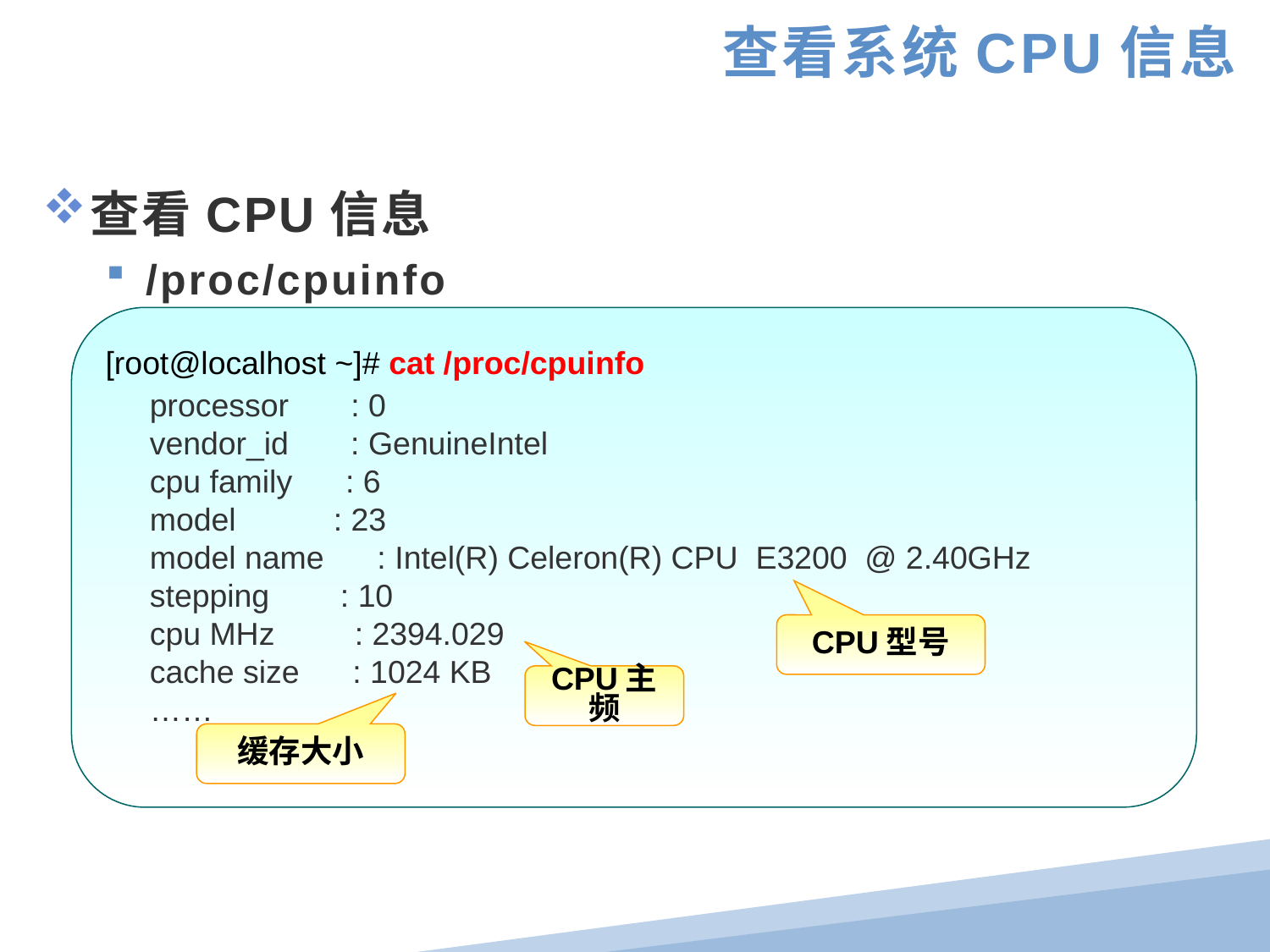

查看系统CPU信息
查看CPU信息
/proc/cpuinfo
[root@localhost ~]# cat /proc/cpuinfo

processor       : 0
vendor_id       : GenuineIntel
cpu family      : 6
model           : 23
model name      : Intel(R) Celeron(R) CPU  E3200  @ 2.40GHz
stepping        : 10
cpu MHz         : 2394.029
cache size      : 1024 KB
……

CPU型号
CPU主频
缓存大小